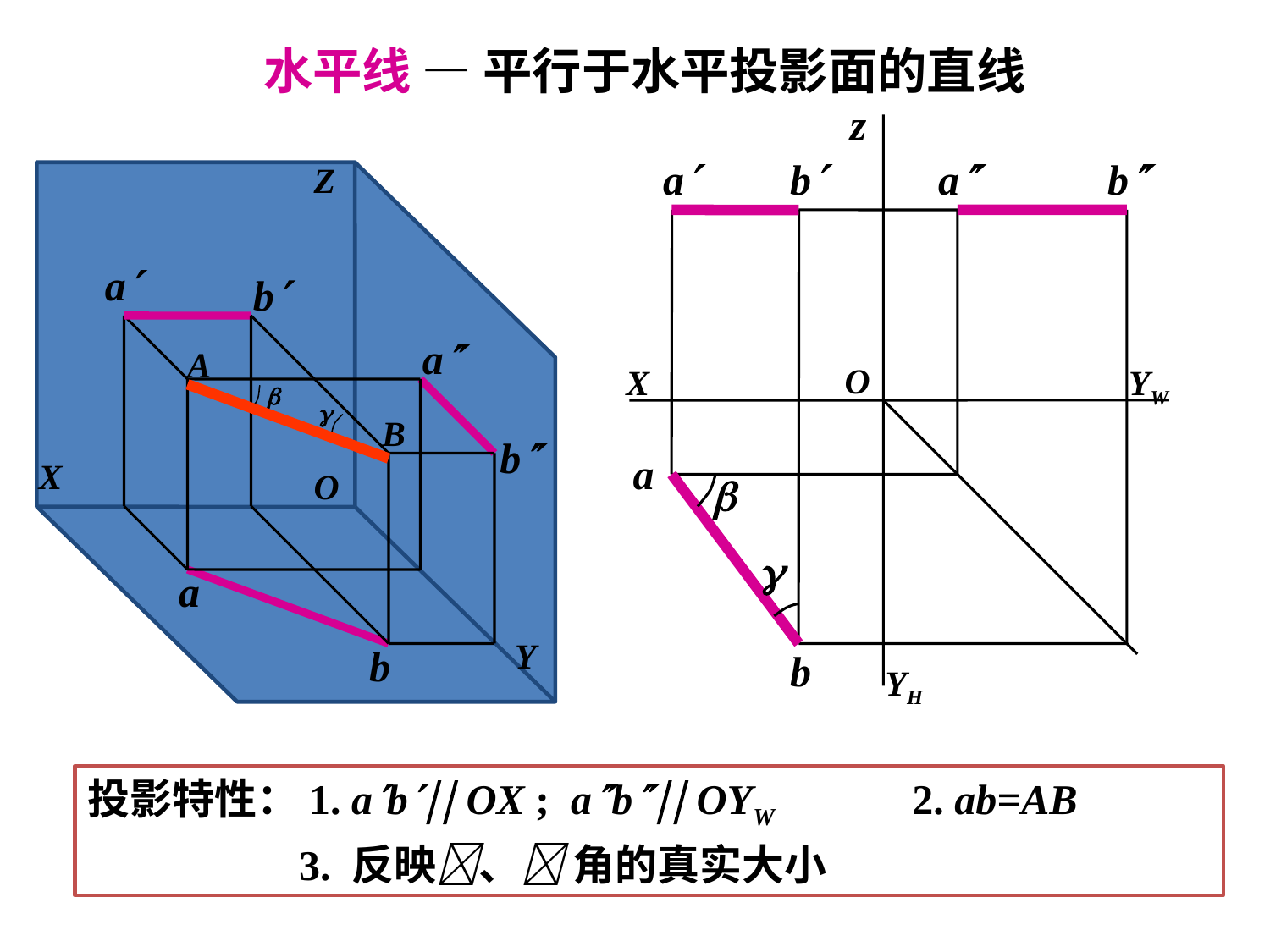

水平线 — 平行于水平投影面的直线
z

a′
b′

a″
b″

Z

X
O
Y

a′
b′

a″

a

b

b″
A

B
O
X
YW
β

γ

a

b
β

γ

YH
投影特性：1. a′b′|| OX ;  a″b″|| OYW             2. ab=AB
                    3. 反映β、γ 角的真实大小